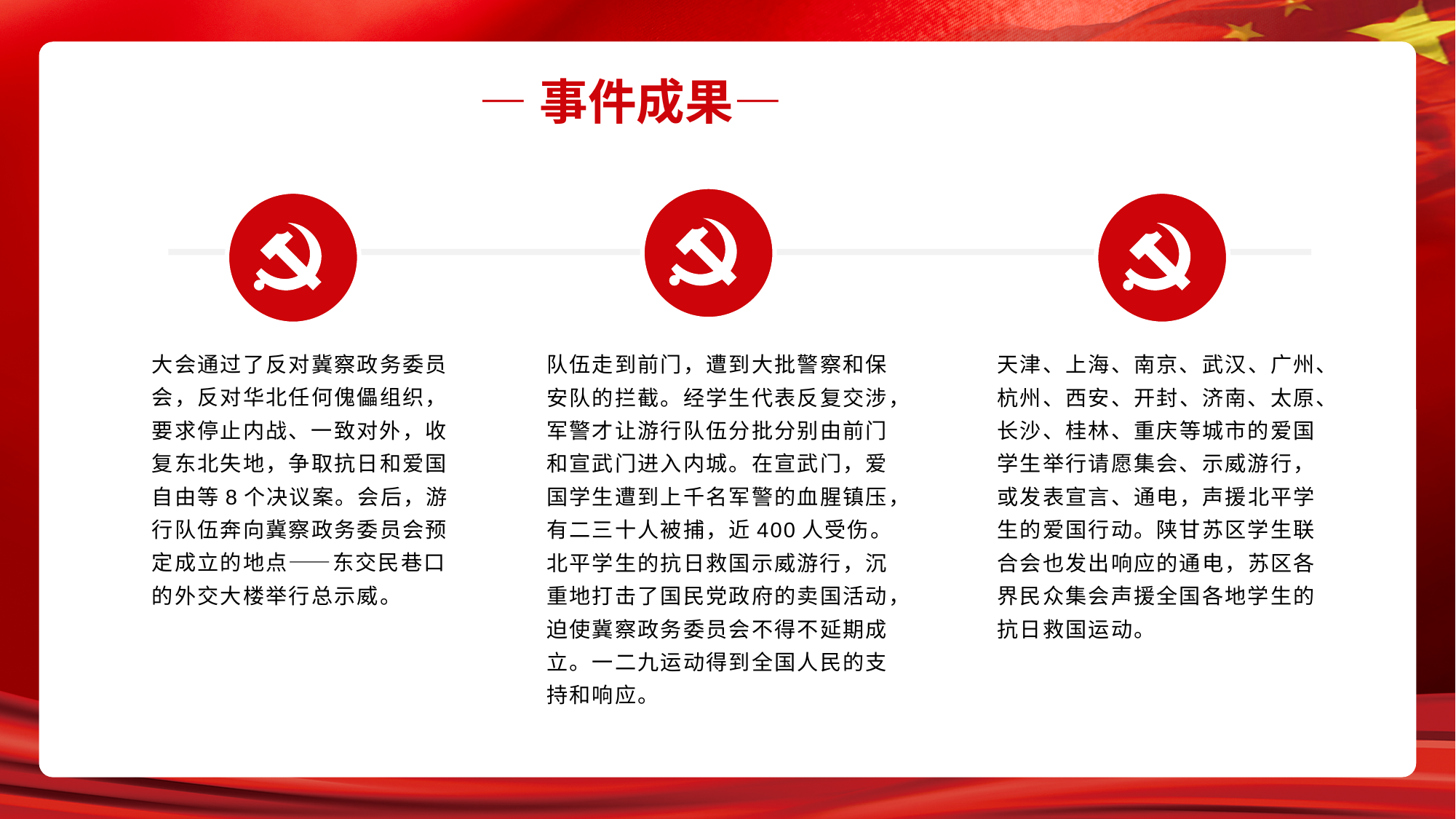

—事件成果—

大会通过了反对冀察政务委员会，反对华北任何傀儡组织，要求停止内战、一致对外，收复东北失地，争取抗日和爱国自由等8个决议案。会后，游行队伍奔向冀察政务委员会预定成立的地点——东交民巷口的外交大楼举行总示威。
队伍走到前门，遭到大批警察和保安队的拦截。经学生代表反复交涉，军警才让游行队伍分批分别由前门和宣武门进入内城。在宣武门，爱国学生遭到上千名军警的血腥镇压，有二三十人被捕，近400人受伤。北平学生的抗日救国示威游行，沉重地打击了国民党政府的卖国活动，迫使冀察政务委员会不得不延期成立。一二九运动得到全国人民的支持和响应。
天津、上海、南京、武汉、广州、杭州、西安、开封、济南、太原、长沙、桂林、重庆等城市的爱国学生举行请愿集会、示威游行，或发表宣言、通电，声援北平学生的爱国行动。陕甘苏区学生联合会也发出响应的通电，苏区各界民众集会声援全国各地学生的抗日救国运动。